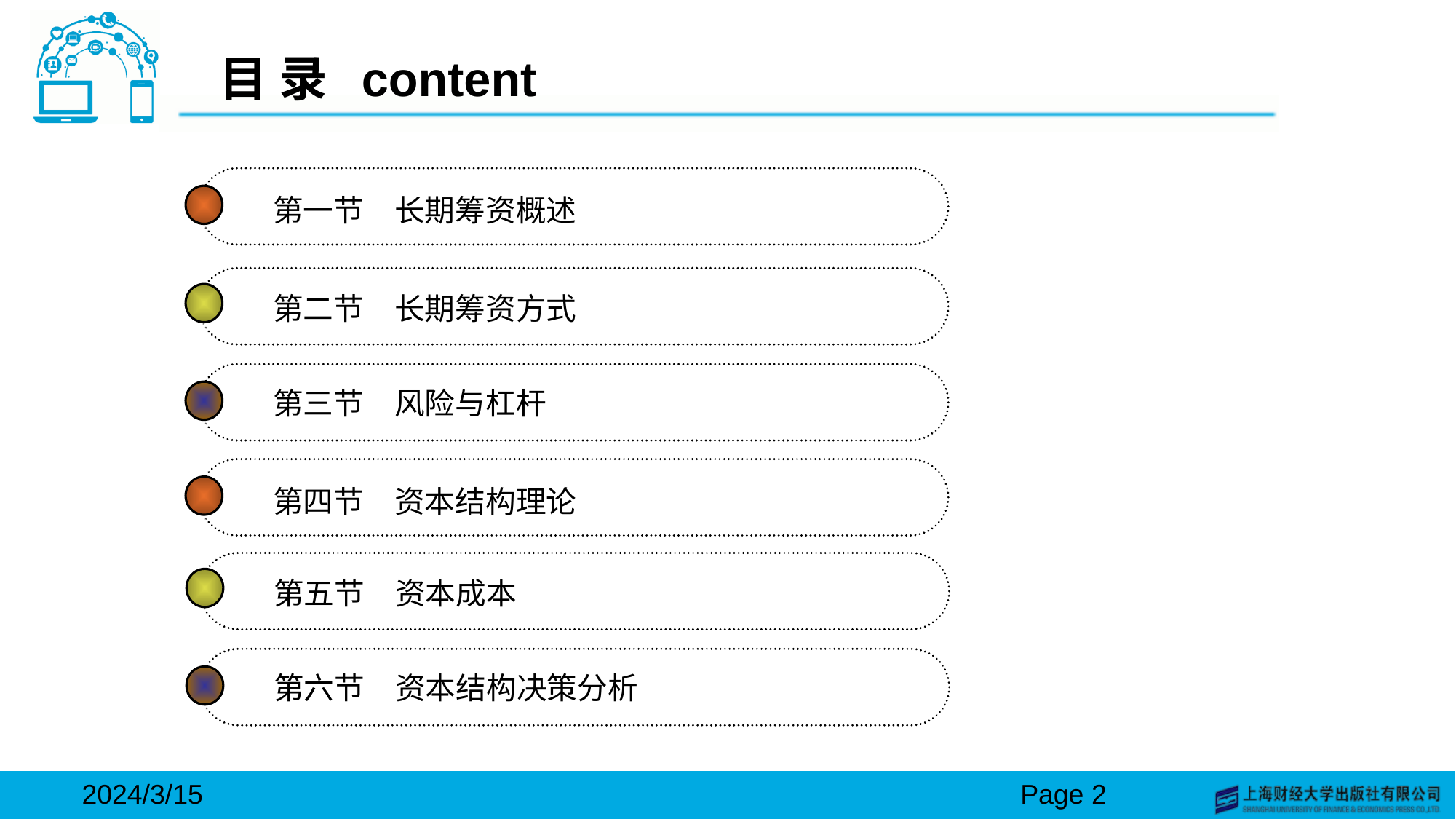

# 目 录  content

第一节　长期筹资概述

第二节　长期筹资方式

第三节　风险与杠杆

第四节　资本结构理论

第五节　资本成本

第六节　资本结构决策分析

2024/3/15
Page 2